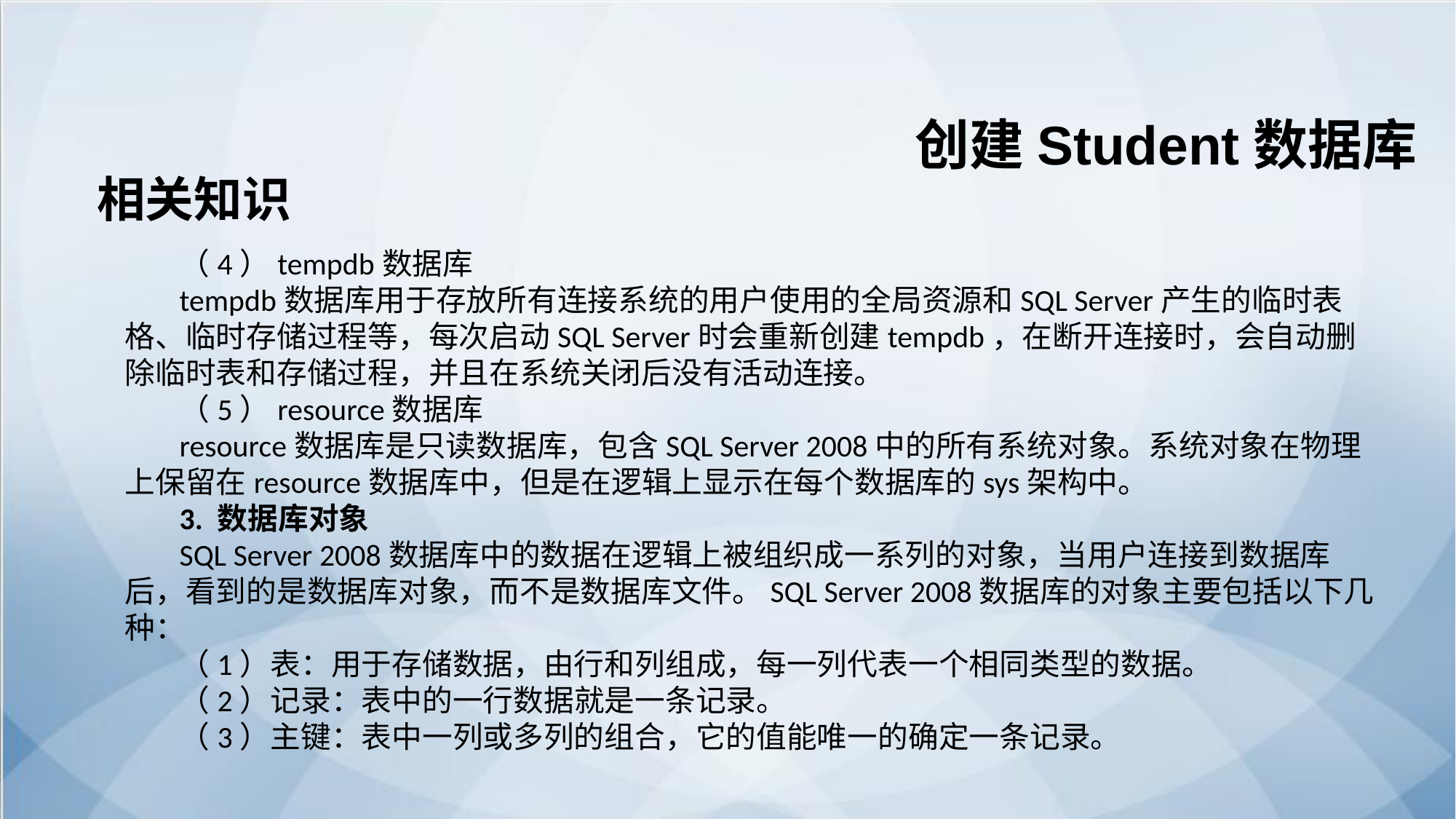

创建Student数据库
相关知识
（4）tempdb数据库
tempdb数据库用于存放所有连接系统的用户使用的全局资源和SQL Server产生的临时表格、临时存储过程等，每次启动SQL Server时会重新创建tempdb，在断开连接时，会自动删除临时表和存储过程，并且在系统关闭后没有活动连接。
（5）resource数据库
resource数据库是只读数据库，包含SQL Server 2008中的所有系统对象。系统对象在物理上保留在resource数据库中，但是在逻辑上显示在每个数据库的sys架构中。
3. 数据库对象
SQL Server 2008数据库中的数据在逻辑上被组织成一系列的对象，当用户连接到数据库后，看到的是数据库对象，而不是数据库文件。SQL Server 2008数据库的对象主要包括以下几种：
（1）表：用于存储数据，由行和列组成，每一列代表一个相同类型的数据。
（2）记录：表中的一行数据就是一条记录。
（3）主键：表中一列或多列的组合，它的值能唯一的确定一条记录。